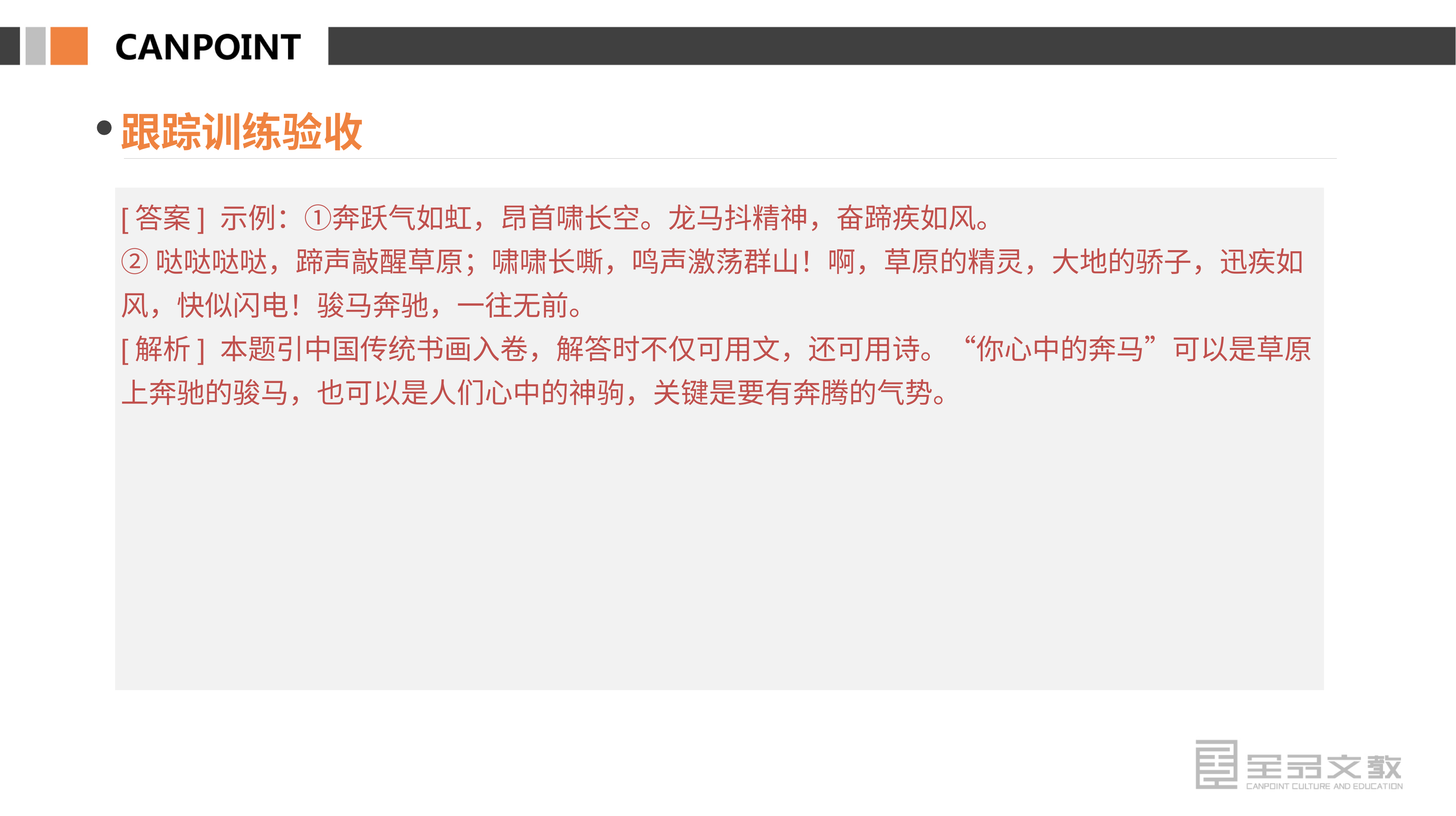

跟踪训练验收

[答案] 示例：①奔跃气如虹，昂首啸长空。龙马抖精神，奋蹄疾如风。
②哒哒哒哒，蹄声敲醒草原；啸啸长嘶，鸣声激荡群山！啊，草原的精灵，大地的骄子，迅疾如风，快似闪电！骏马奔驰，一往无前。
[解析] 本题引中国传统书画入卷，解答时不仅可用文，还可用诗。“你心中的奔马”可以是草原上奔驰的骏马，也可以是人们心中的神驹，关键是要有奔腾的气势。